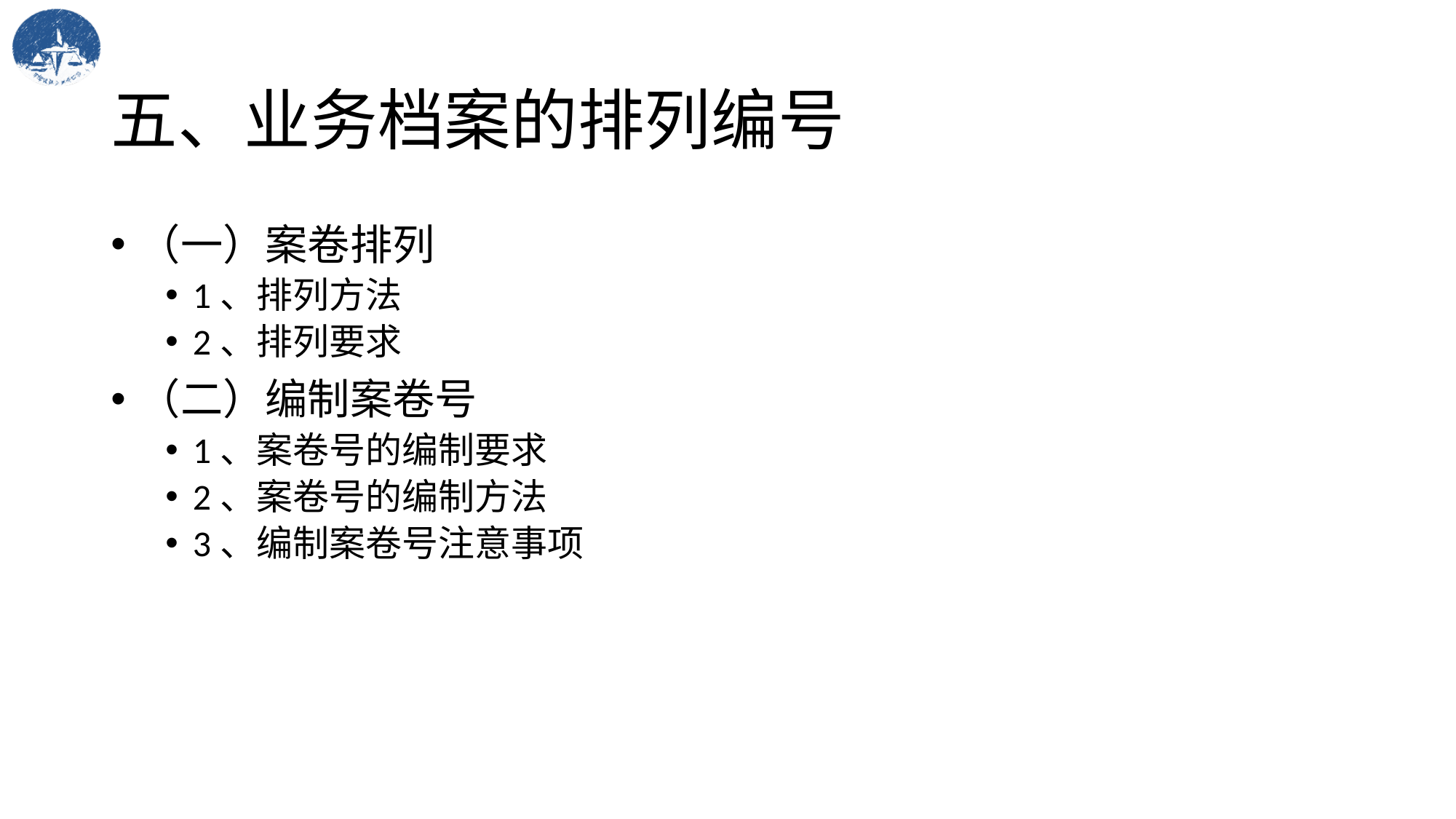

# 五、业务档案的排列编号
（一）案卷排列
1、排列方法
2、排列要求
（二）编制案卷号
1、案卷号的编制要求
2、案卷号的编制方法
3、编制案卷号注意事项

6